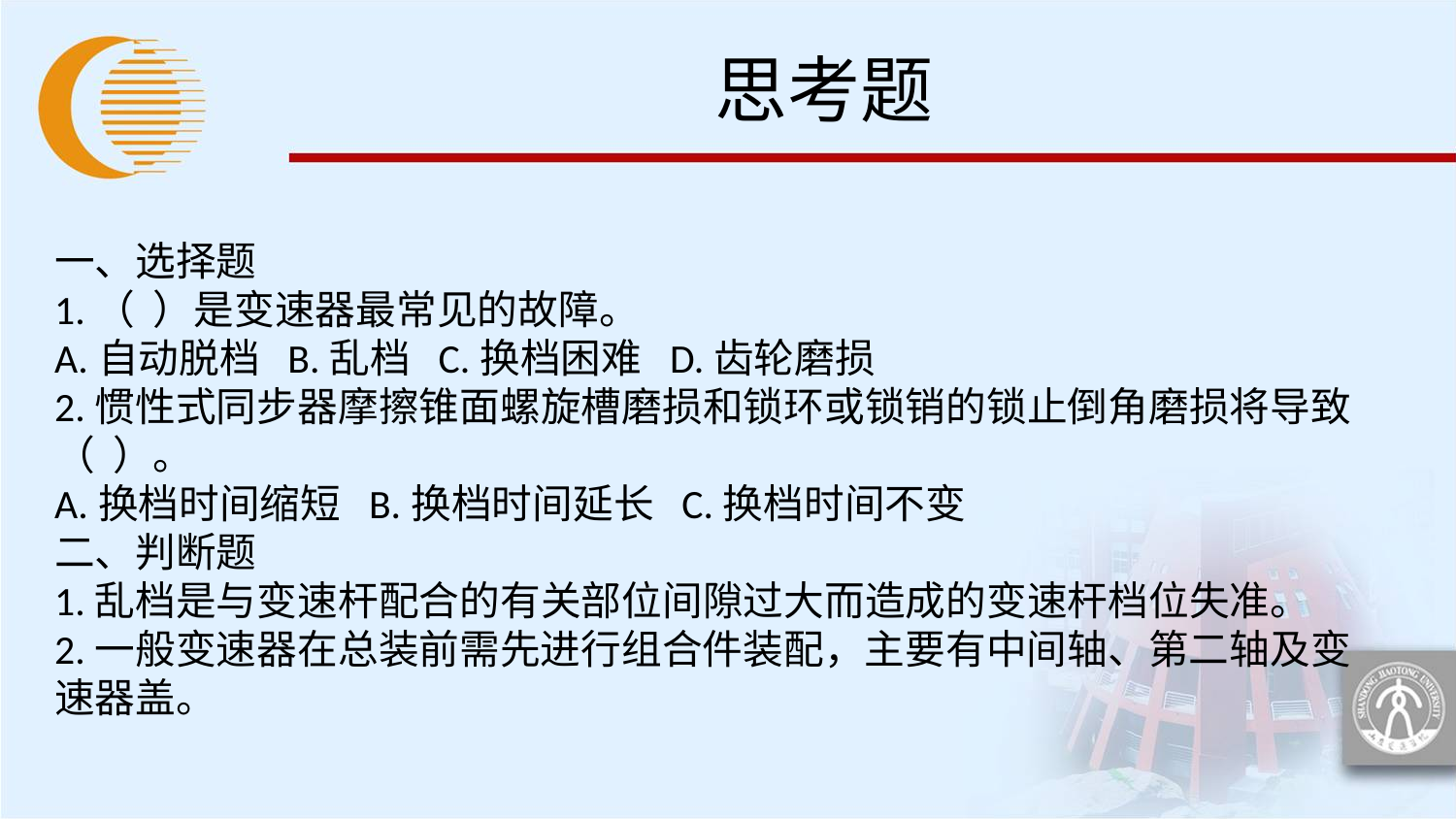

# 思考题
一、选择题
1.（  ）是变速器最常见的故障。
A.自动脱档  B.乱档  C.换档困难  D.齿轮磨损
2.惯性式同步器摩擦锥面螺旋槽磨损和锁环或锁销的锁止倒角磨损将导致（  ）。
A.换档时间缩短  B.换档时间延长  C.换档时间不变
二、判断题
1.乱档是与变速杆配合的有关部位间隙过大而造成的变速杆档位失准。
2.一般变速器在总装前需先进行组合件装配，主要有中间轴、第二轴及变速器盖。